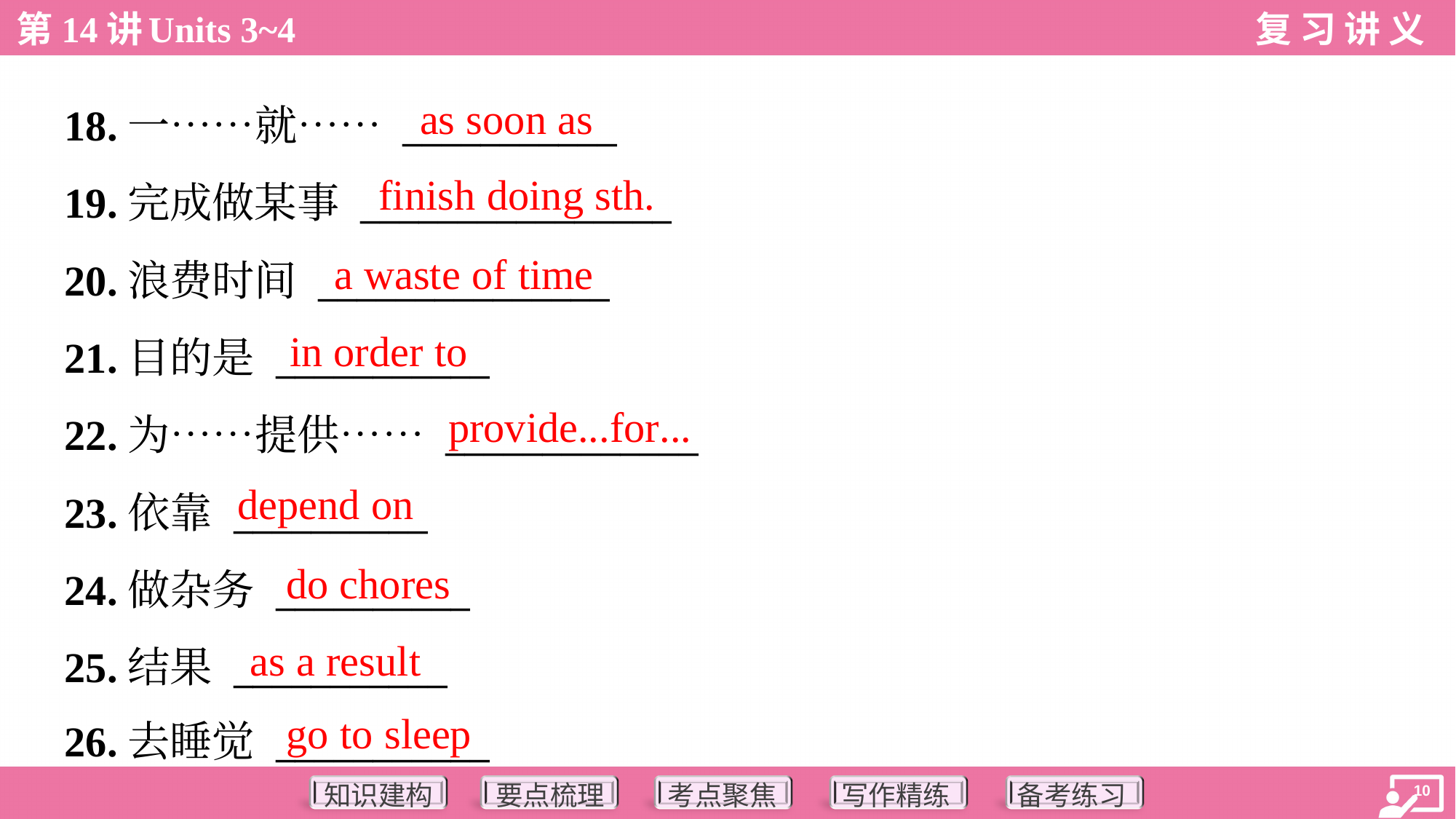

as soon as
18.一……就…… ___________
19.完成做某事 ________________
20.浪费时间 _______________
21.目的是 ___________
22.为……提供…… _____________
23.依靠 __________
24.做杂务 __________
25.结果 ___________
26.去睡觉 ___________
finish doing sth.
a waste of time
in order to
provide...for...
depend on
do chores
as a result
go to sleep